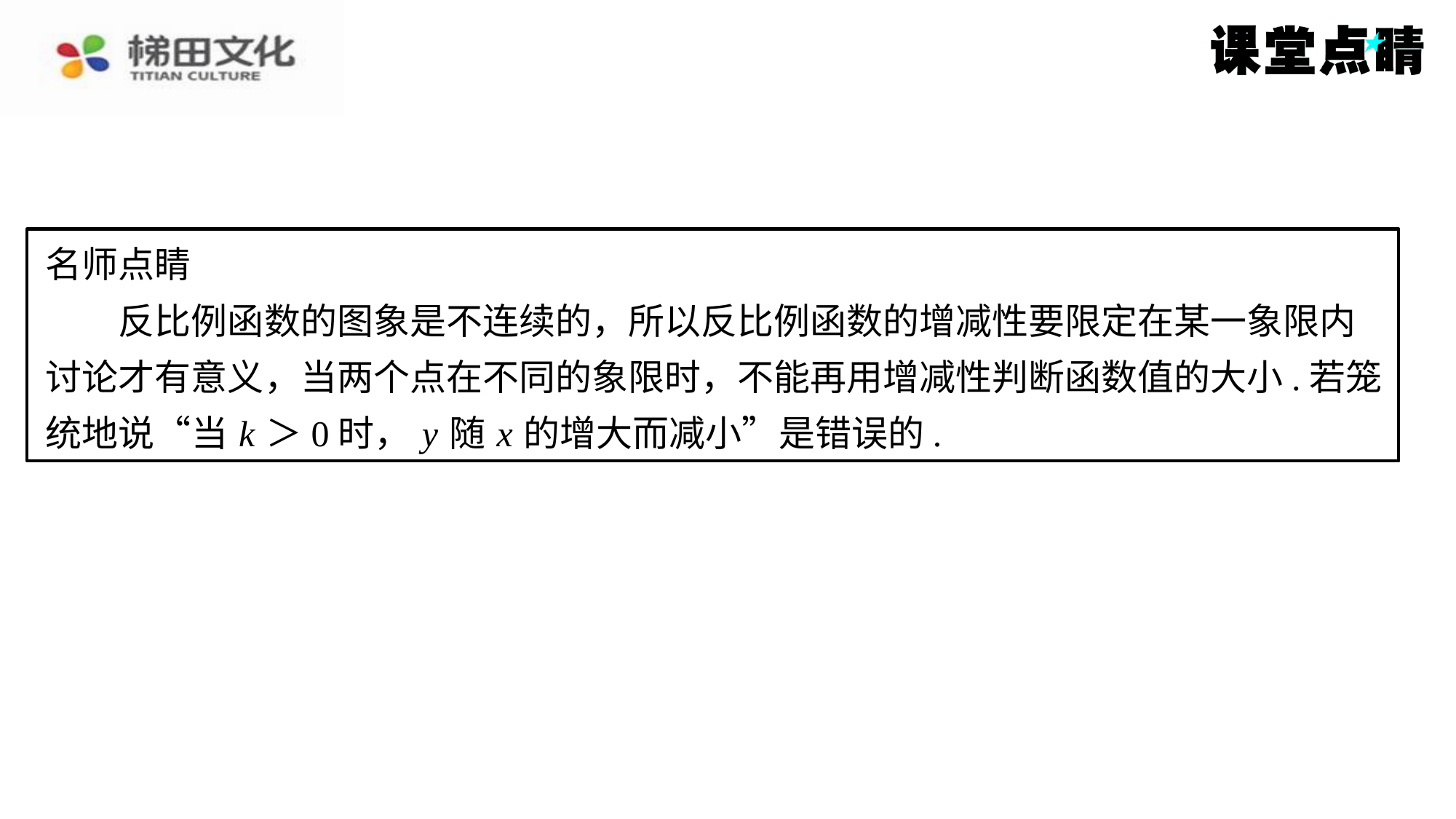

名师点睛
　　反比例函数的图象是不连续的，所以反比例函数的增减性要限定在某一象限内
讨论才有意义，当两个点在不同的象限时，不能再用增减性判断函数值的大小.若笼
统地说“当 k ＞0时， y 随 x 的增大而减小”是错误的.